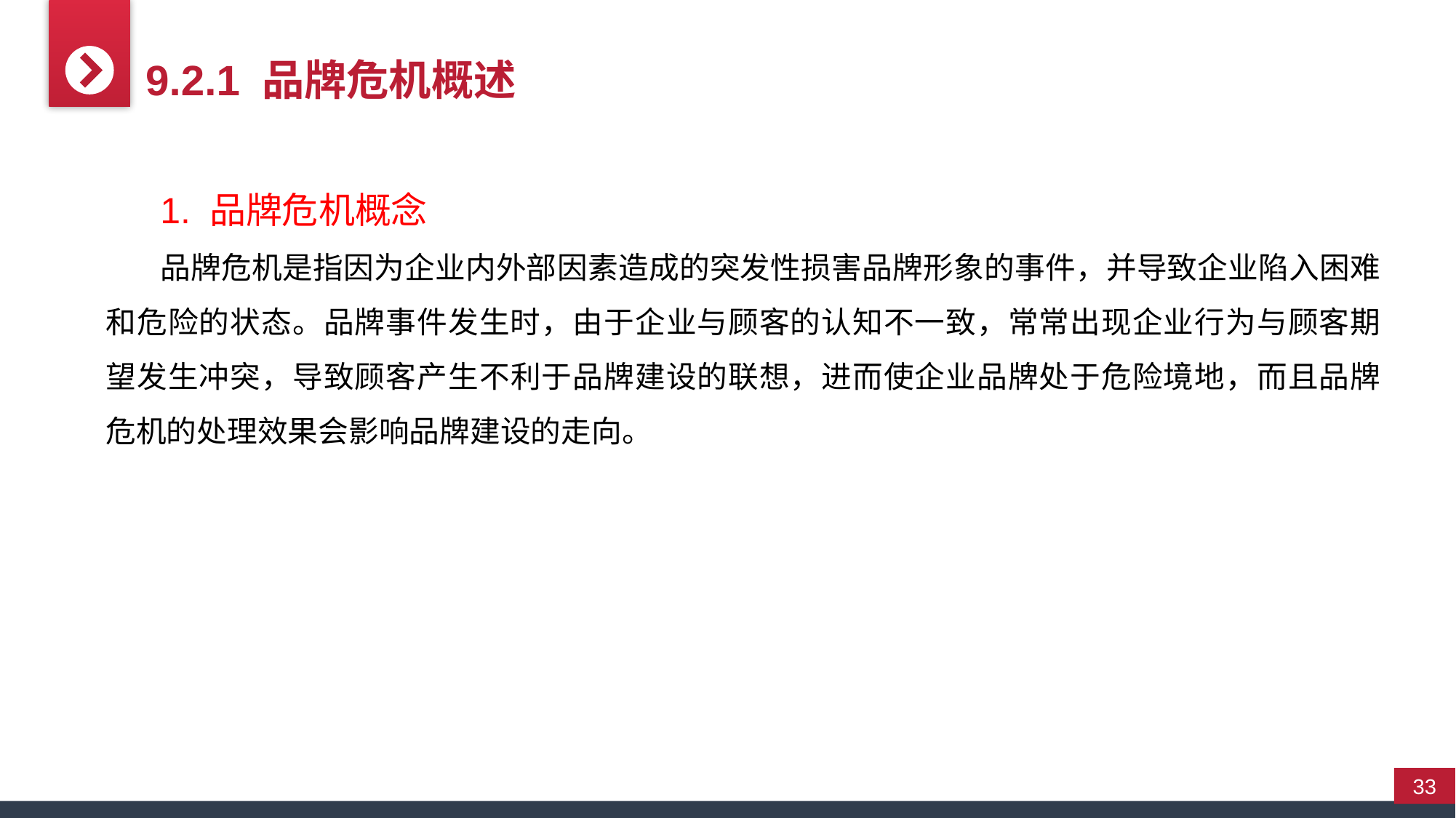

9.2.1 品牌危机概述
1. 品牌危机概念
品牌危机是指因为企业内外部因素造成的突发性损害品牌形象的事件，并导致企业陷入困难和危险的状态。品牌事件发生时，由于企业与顾客的认知不一致，常常出现企业行为与顾客期望发生冲突，导致顾客产生不利于品牌建设的联想，进而使企业品牌处于危险境地，而且品牌危机的处理效果会影响品牌建设的走向。